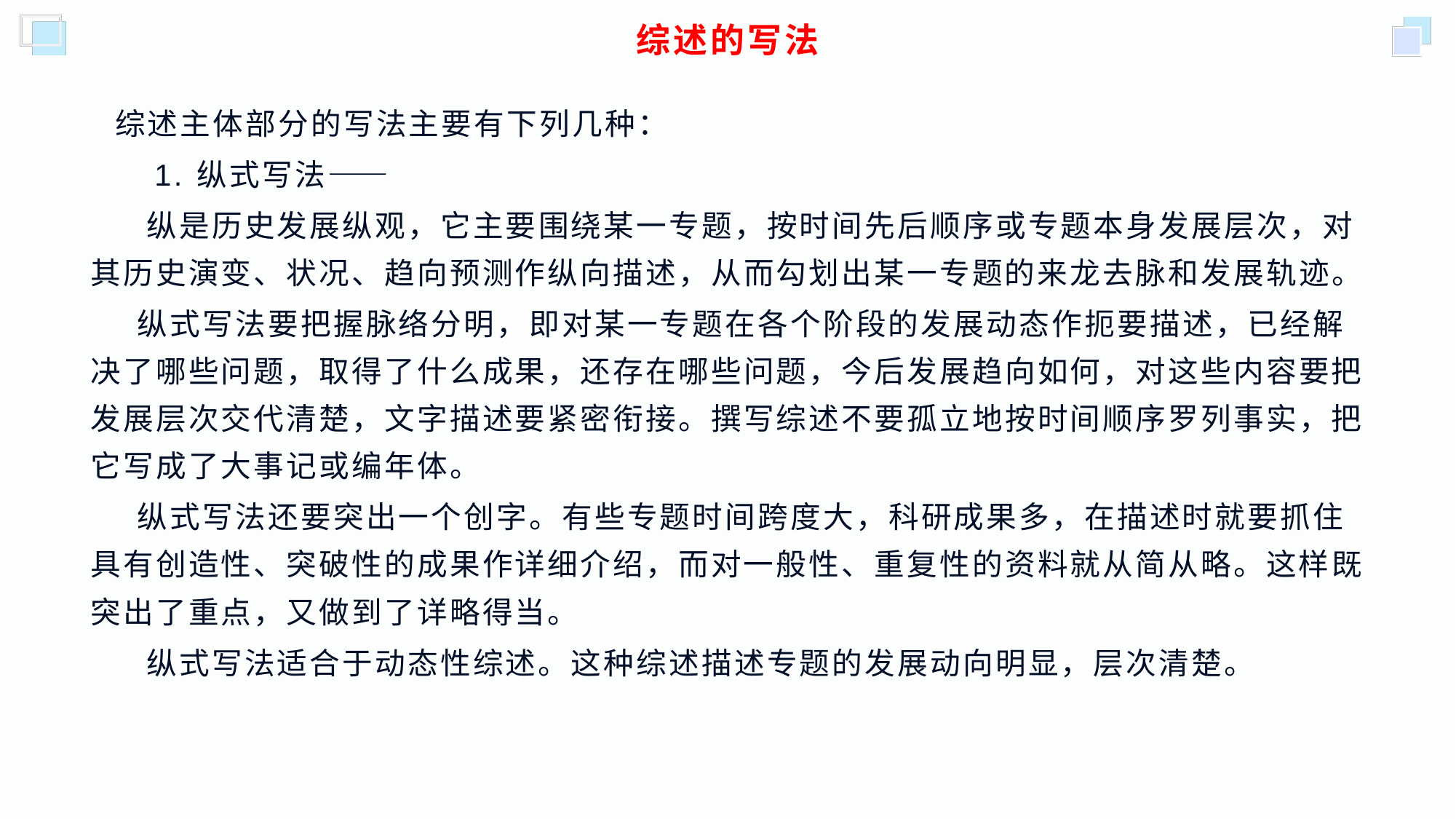

# 综述的写法
      综述主体部分的写法主要有下列几种：
      1. 纵式写法——
      纵是历史发展纵观，它主要围绕某一专题，按时间先后顺序或专题本身发展层次，对其历史演变、状况、趋向预测作纵向描述，从而勾划出某一专题的来龙去脉和发展轨迹。
     纵式写法要把握脉络分明，即对某一专题在各个阶段的发展动态作扼要描述，已经解决了哪些问题，取得了什么成果，还存在哪些问题，今后发展趋向如何，对这些内容要把发展层次交代清楚，文字描述要紧密衔接。撰写综述不要孤立地按时间顺序罗列事实，把它写成了大事记或编年体。
     纵式写法还要突出一个创字。有些专题时间跨度大，科研成果多，在描述时就要抓住具有创造性、突破性的成果作详细介绍，而对一般性、重复性的资料就从简从略。这样既突出了重点，又做到了详略得当。
      纵式写法适合于动态性综述。这种综述描述专题的发展动向明显，层次清楚。